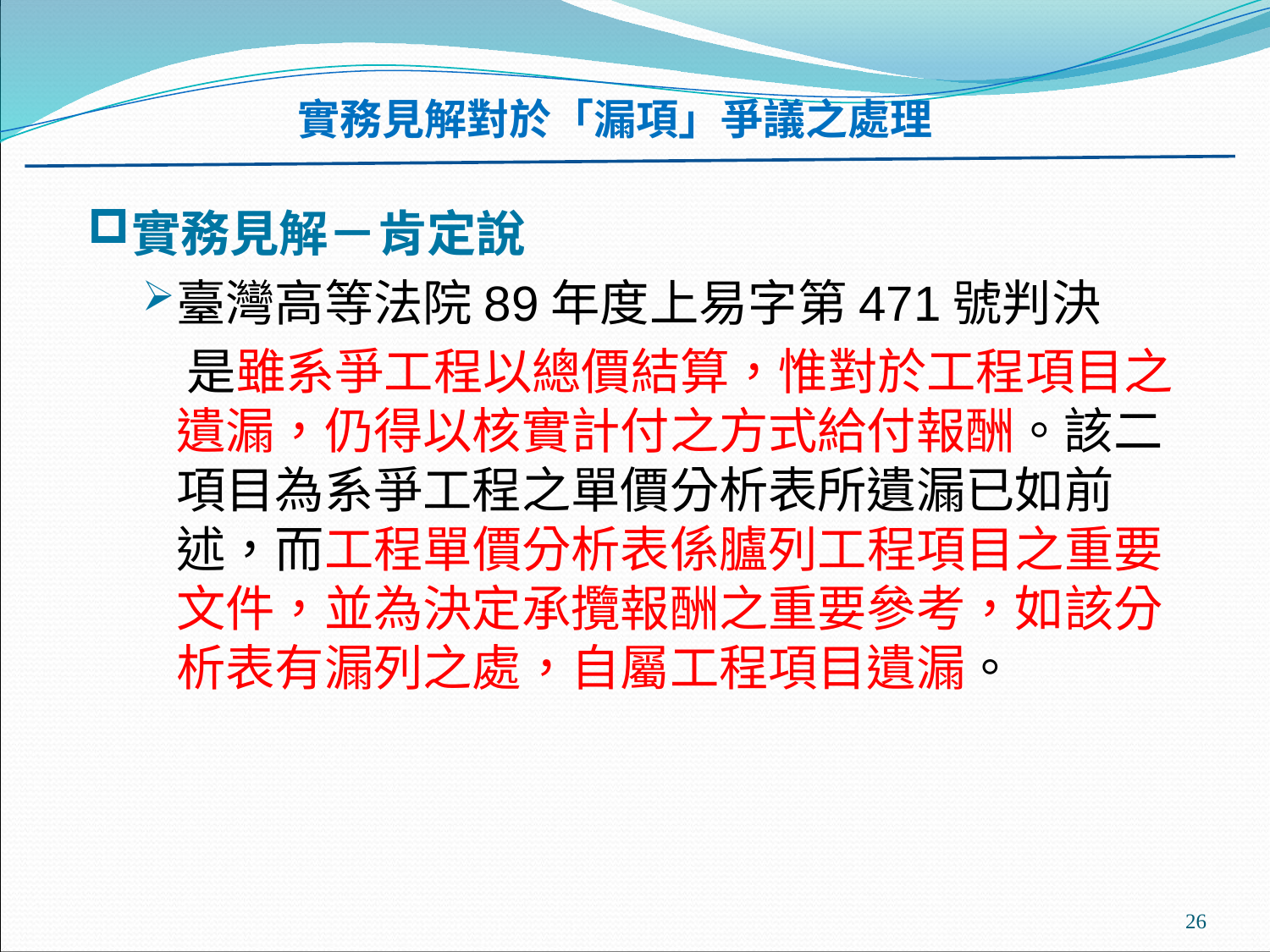

實務見解對於「漏項」爭議之處理
#
實務見解－肯定說
臺灣高等法院89年度上易字第471號判決
   是雖系爭工程以總價結算，惟對於工程項目之遺漏，仍得以核實計付之方式給付報酬。該二項目為系爭工程之單價分析表所遺漏已如前述，而工程單價分析表係臚列工程項目之重要文件，並為決定承攬報酬之重要參考，如該分析表有漏列之處，自屬工程項目遺漏。
26